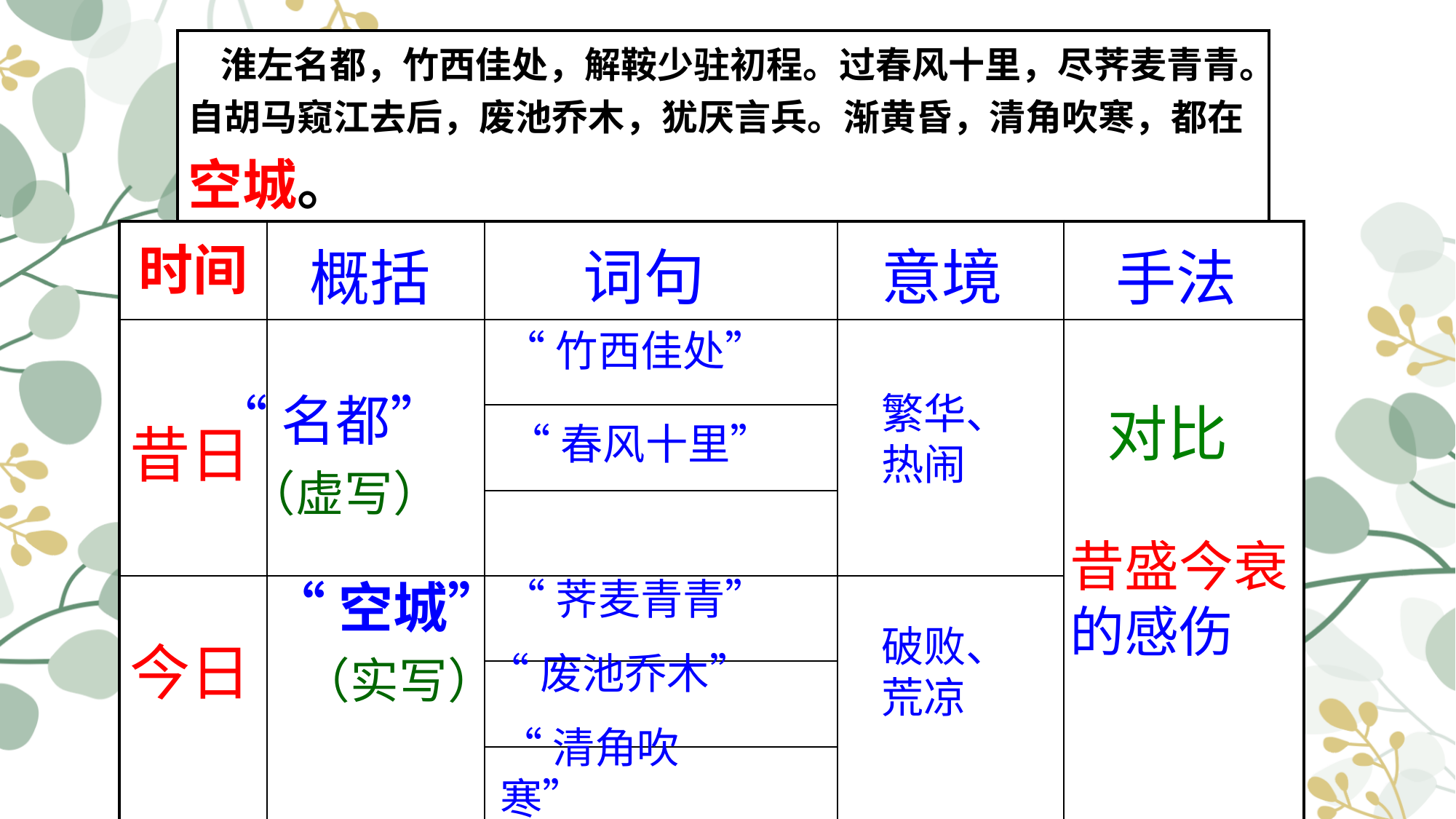

| 淮左名都，竹西佳处，解鞍少驻初程。过春风十里，尽荠麦青青。自胡马窥江去后，废池乔木，犹厌言兵。渐黄昏，清角吹寒，都在空城。 |
| --- |
| 时间 |  |  |  |  |
| --- | --- | --- | --- | --- |
|  |  |  |  |  |
|  |  |  |  |  |
|  |  |  |  |  |
|  |  |  |  |  |
|  |  |  |  |  |
|  |  |  |  |  |
词句
意境
概括
手法
“竹西佳处”
“名都”
繁华、热闹
对比
昔日
“春风十里”
（虚写）
昔盛今衰的感伤
“荠麦青青”
“空城”
破败、荒凉
今日
“废池乔木”
（实写）
“清角吹寒”